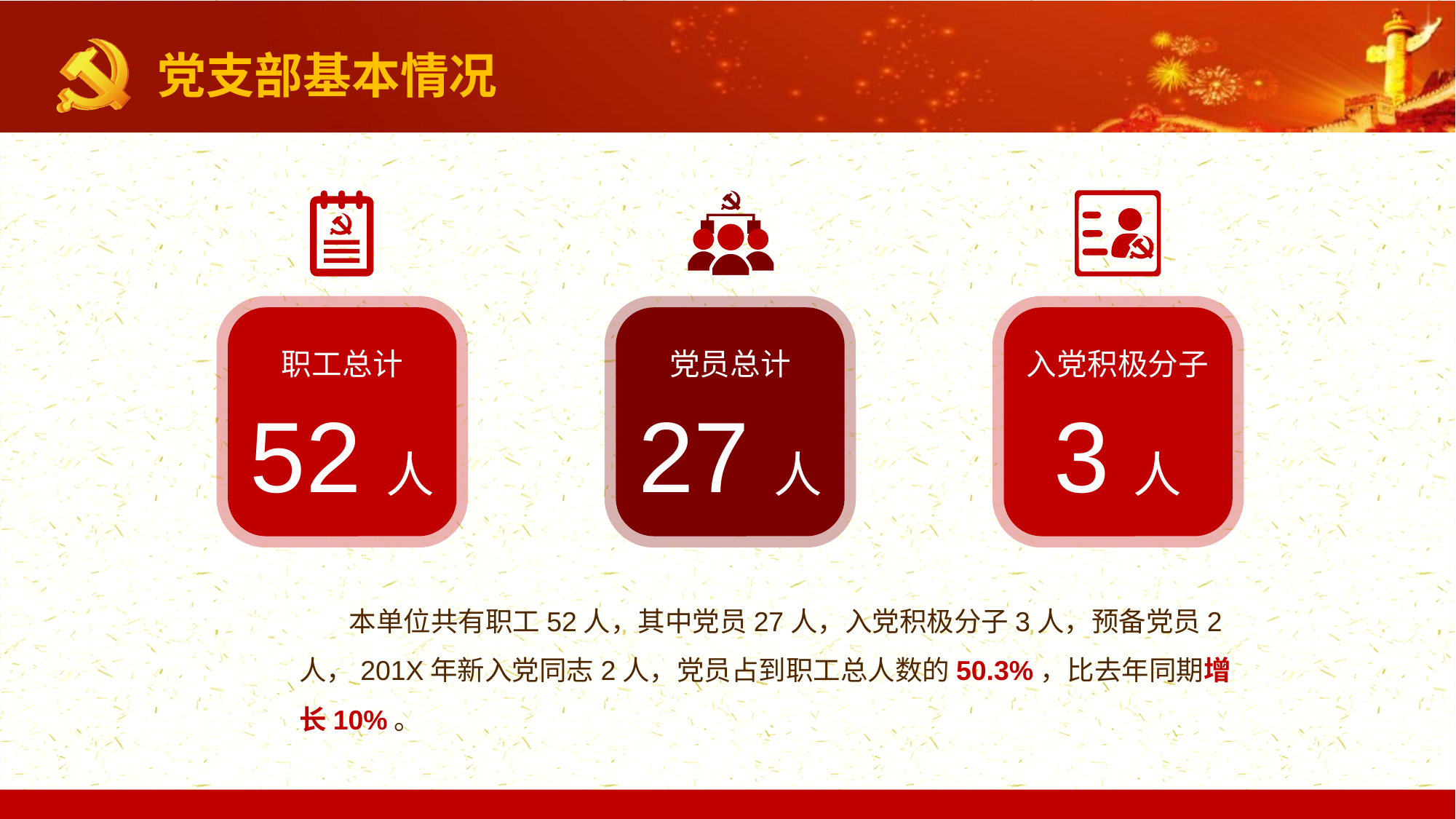

党支部基本情况

职工总计
52人

党员总计
27人

入党积极分子
3人
       本单位共有职工52人，其中党员27人，入党积极分子3人，预备党员2人，201X年新入党同志2人，党员占到职工总人数的50.3%，比去年同期增长10%。